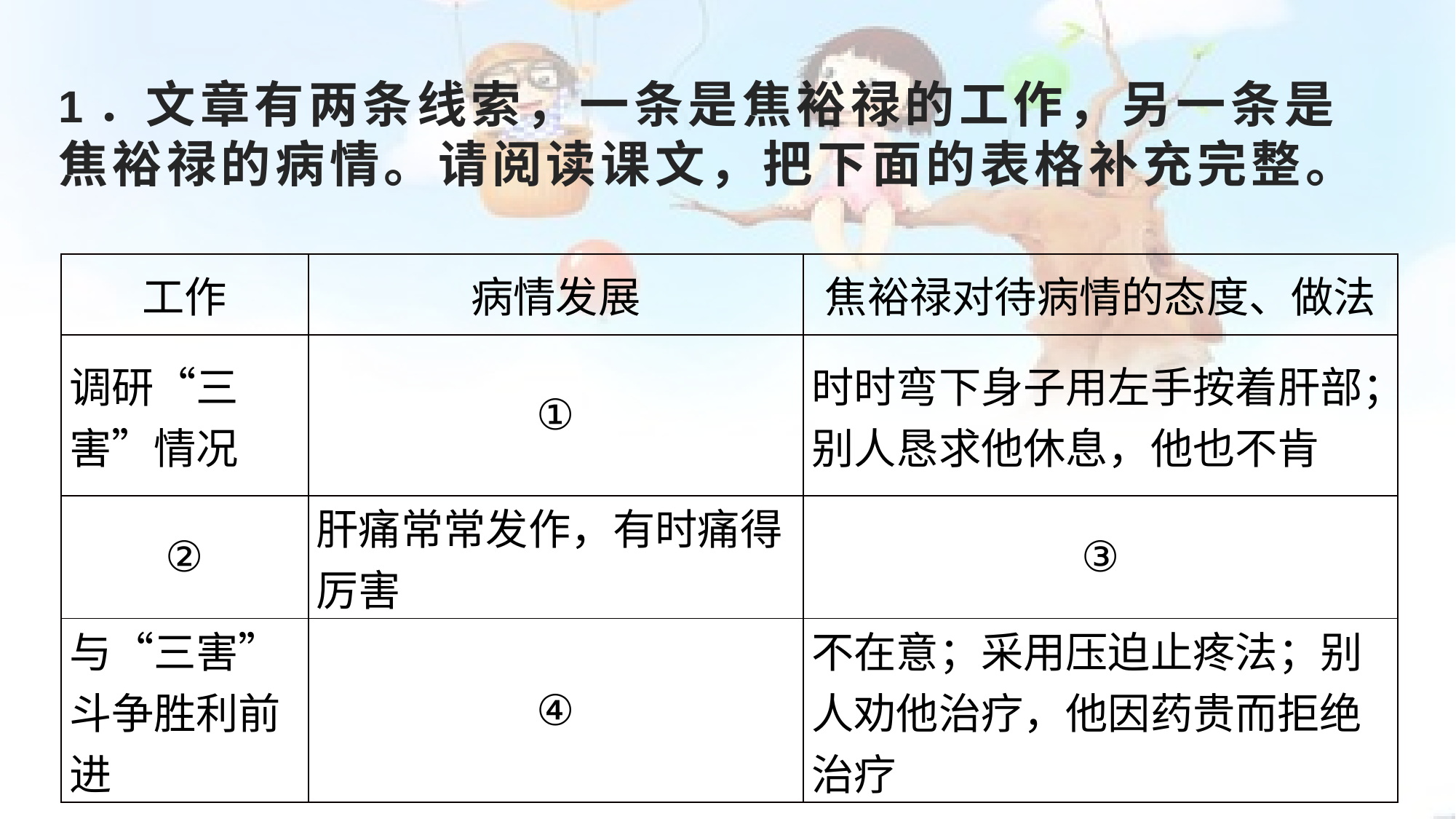

# 1．文章有两条线索，一条是焦裕禄的工作，另一条是焦裕禄的病情。请阅读课文，把下面的表格补充完整。
| 工作 | 病情发展 | 焦裕禄对待病情的态度、做法 |
| --- | --- | --- |
| 调研“三害”情况 | ① | 时时弯下身子用左手按着肝部；别人恳求他休息，他也不肯 |
| ② | 肝痛常常发作，有时痛得厉害 | ③ |
| 与“三害”斗争胜利前进 | ④ | 不在意；采用压迫止疼法；别人劝他治疗，他因药贵而拒绝治疗 |